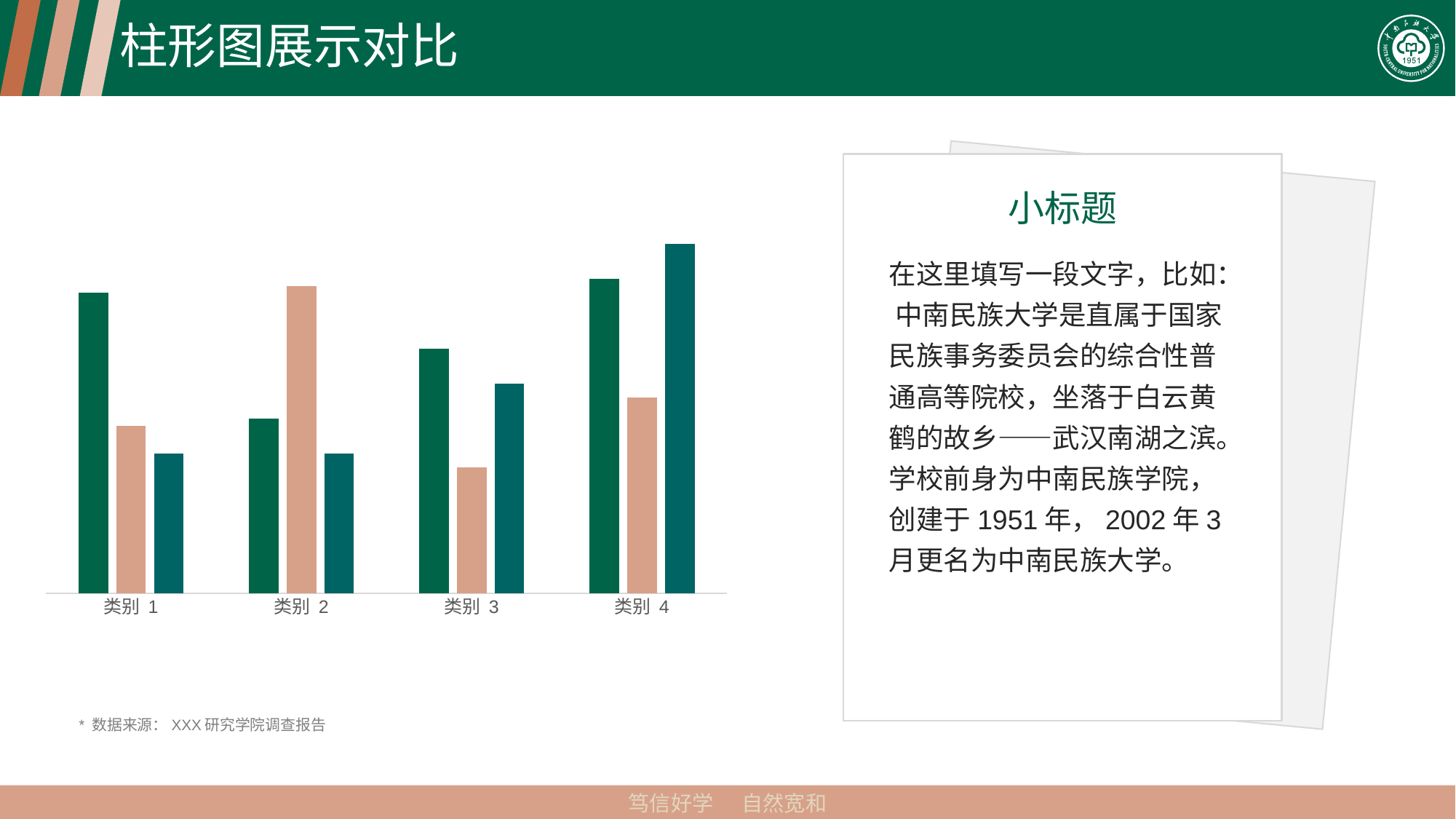

# 柱形图展示对比

### Chart

| Category | 系列 1 | 系列 2 | 系列 3 |
|---|---|---|---|
| 类别 1 | 4.3 | 2.4 | 2.0 |
| 类别 2 | 2.5 | 4.4 | 2.0 |
| 类别 3 | 3.5 | 1.8 | 3.0 |
| 类别 4 | 4.5 | 2.8 | 5.0 |
小标题
在这里填写一段文字，比如： 中南民族大学是直属于国家民族事务委员会的综合性普通高等院校，坐落于白云黄鹤的故乡——武汉南湖之滨。学校前身为中南民族学院，创建于1951年，2002年3月更名为中南民族大学。

* 数据来源：XXX研究学院调查报告